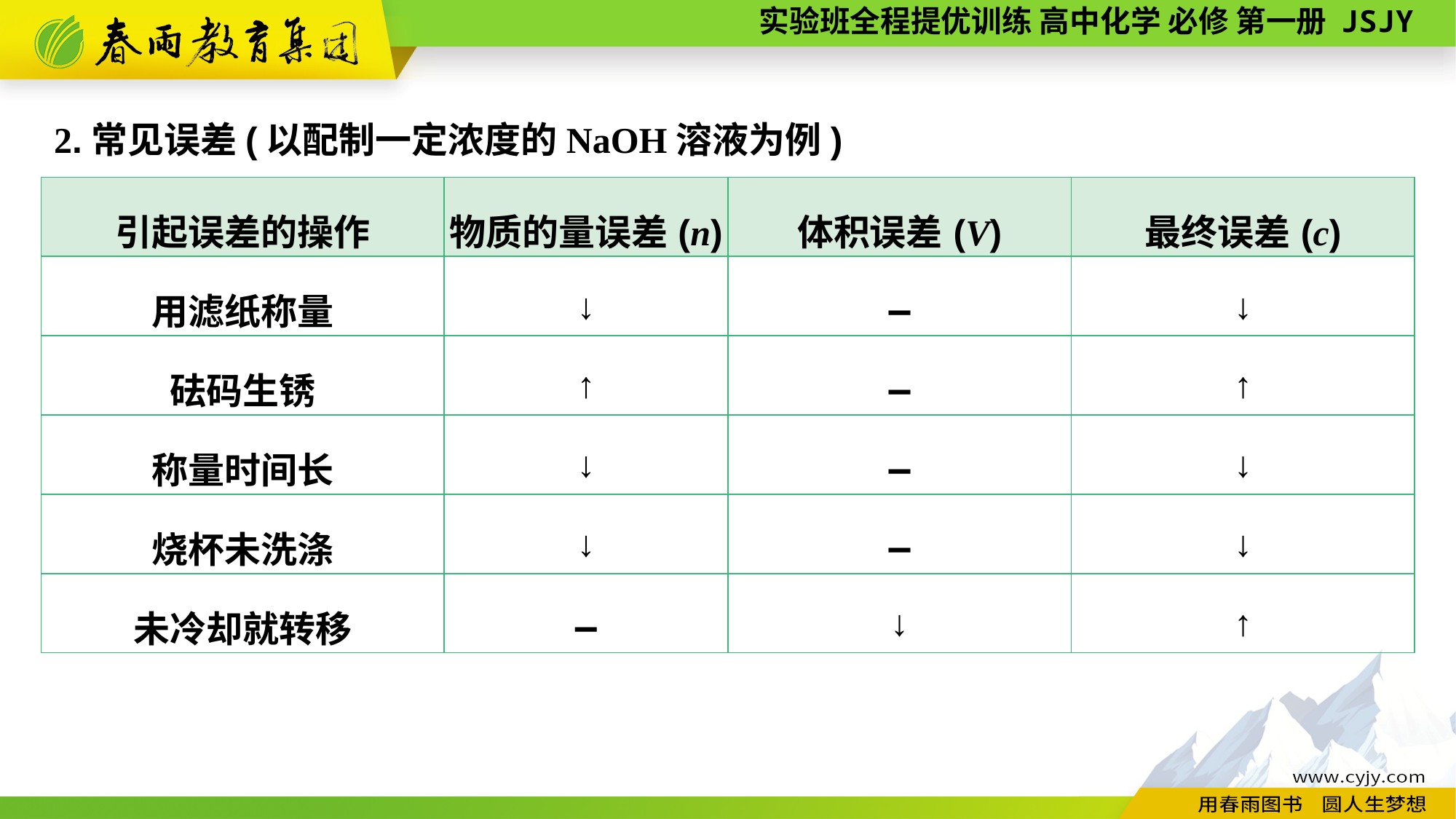

2.常见误差(以配制一定浓度的NaOH溶液为例)
| 引起误差的操作 | 物质的量误差(n) | 体积误差(V) | 最终误差(c) |
| --- | --- | --- | --- |
| 用滤纸称量 | ↓ | — | ↓ |
| 砝码生锈 | ↑ | — | ↑ |
| 称量时间长 | ↓ | — | ↓ |
| 烧杯未洗涤 | ↓ | — | ↓ |
| 未冷却就转移 | — | ↓ | ↑ |